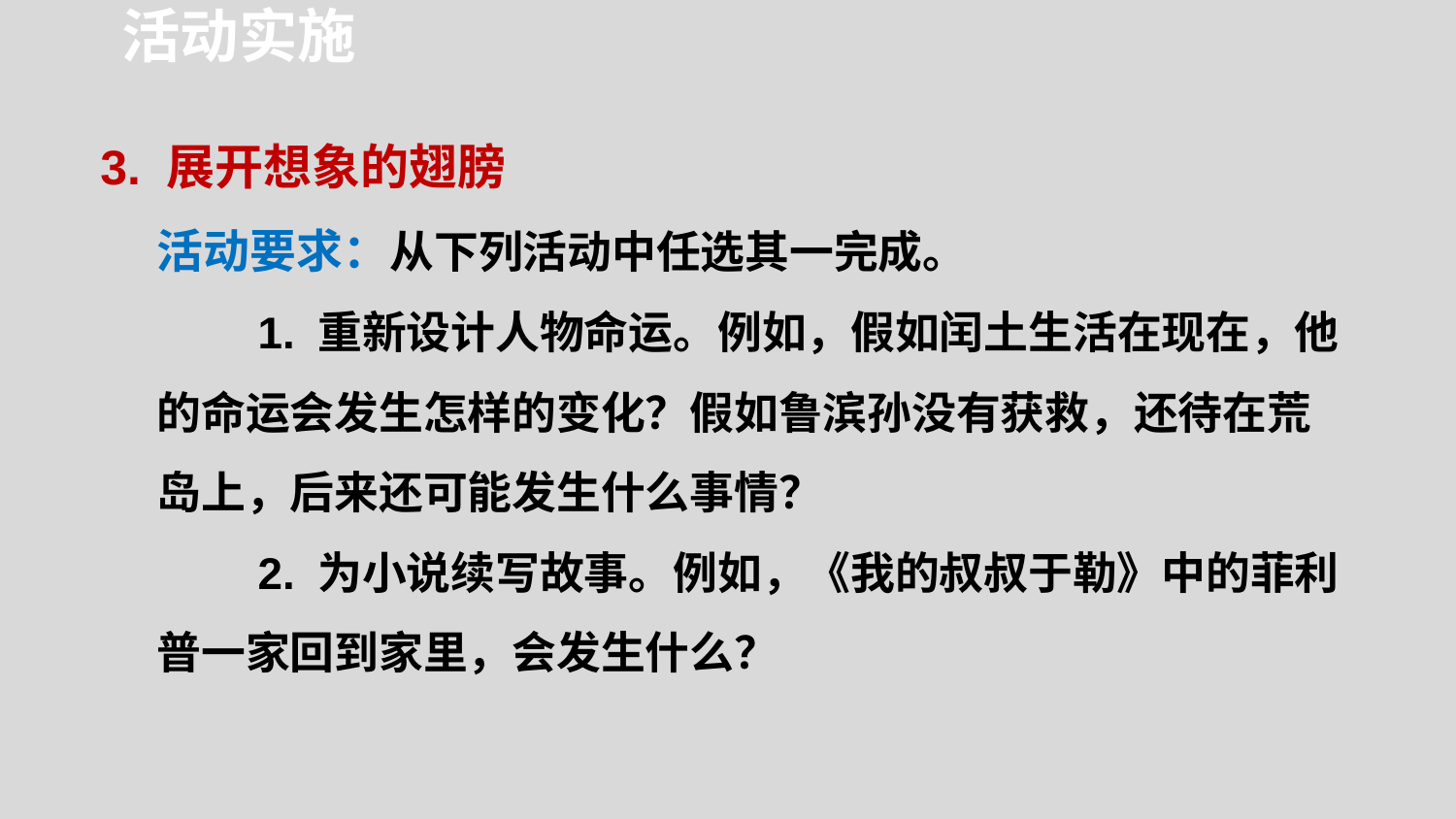

活动实施
3. 展开想象的翅膀
活动要求：从下列活动中任选其一完成。
1. 重新设计人物命运。例如，假如闰土生活在现在，他的命运会发生怎样的变化？假如鲁滨孙没有获救，还待在荒岛上，后来还可能发生什么事情？
2. 为小说续写故事。例如，《我的叔叔于勒》中的菲利普一家回到家里，会发生什么？